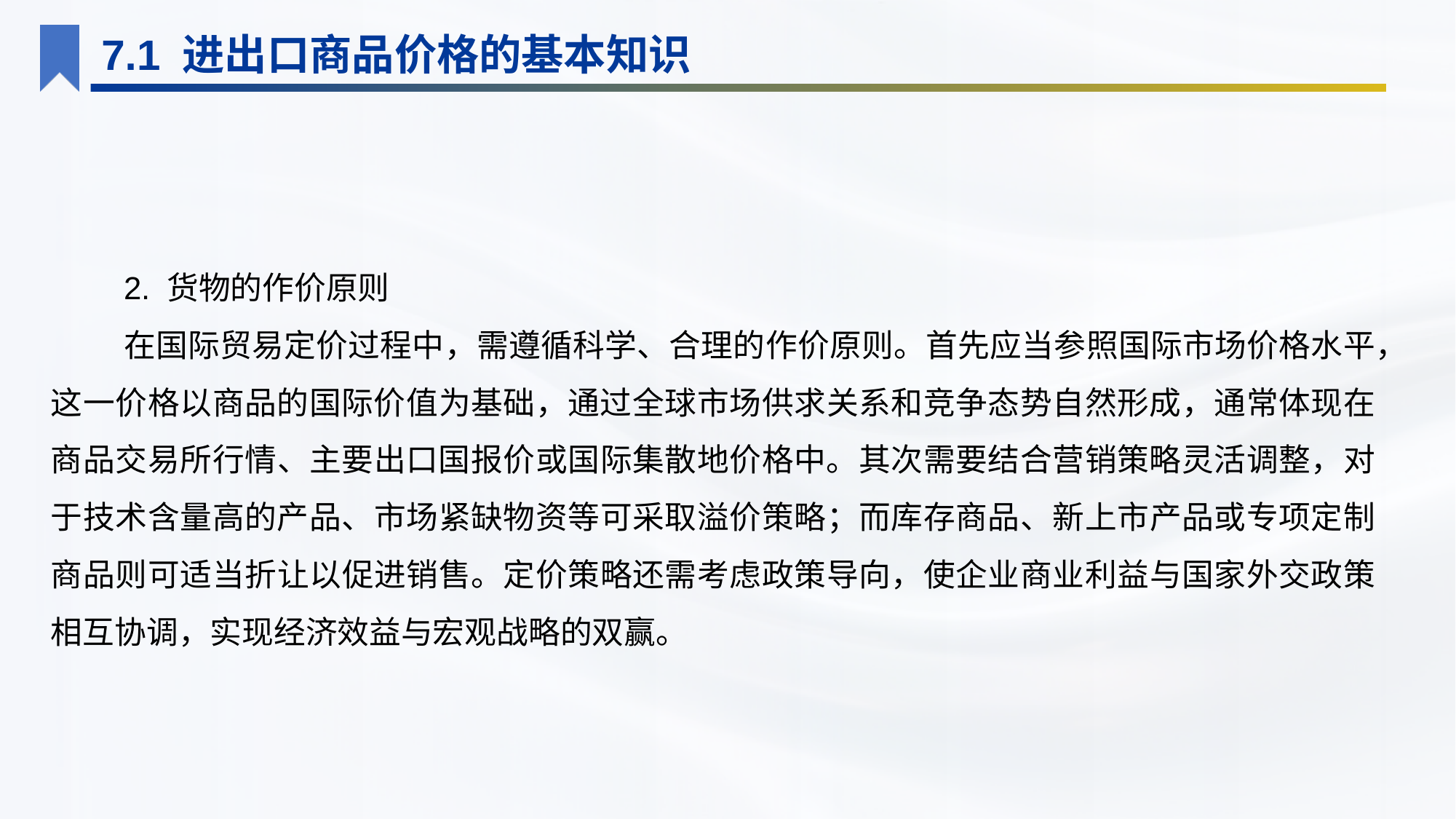

7.1 进出口商品价格的基本知识
2. 货物的作价原则
在国际贸易定价过程中，需遵循科学、合理的作价原则。首先应当参照国际市场价格水平，这一价格以商品的国际价值为基础，通过全球市场供求关系和竞争态势自然形成，通常体现在商品交易所行情、主要出口国报价或国际集散地价格中。其次需要结合营销策略灵活调整，对于技术含量高的产品、市场紧缺物资等可采取溢价策略；而库存商品、新上市产品或专项定制商品则可适当折让以促进销售。定价策略还需考虑政策导向，使企业商业利益与国家外交政策相互协调，实现经济效益与宏观战略的双赢。